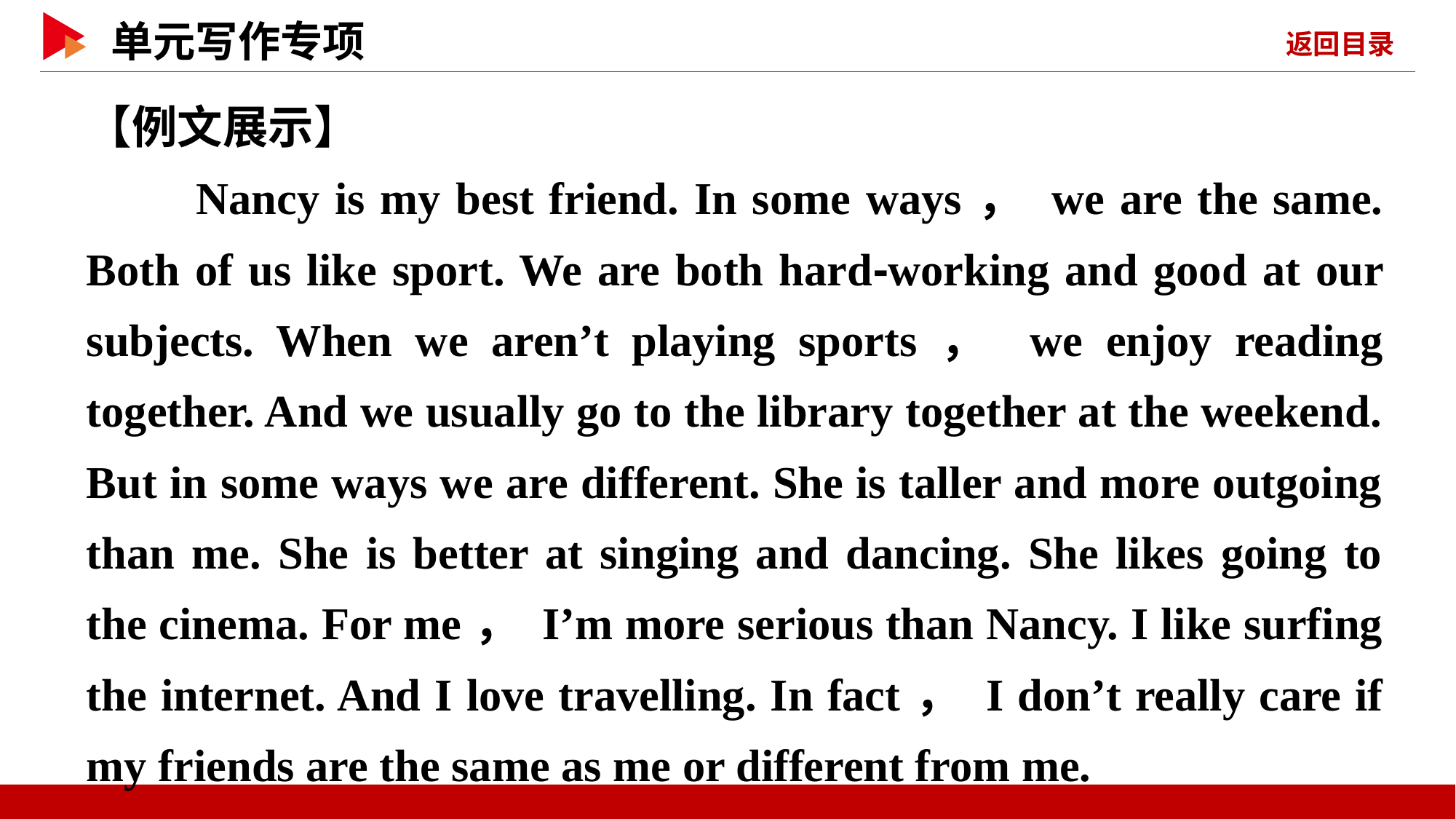

【例文展示】
　　Nancy is my best friend. In some ways， we are the same. Both of us like sport. We are both hard⁃working and good at our subjects. When we aren’t playing sports， we enjoy reading together. And we usually go to the library together at the weekend. But in some ways we are different. She is taller and more outgoing than me. She is better at singing and dancing. She likes going to the cinema. For me， I’m more serious than Nancy. I like surfing the internet. And I love travelling. In fact， I don’t really care if my friends are the same as me or different from me.